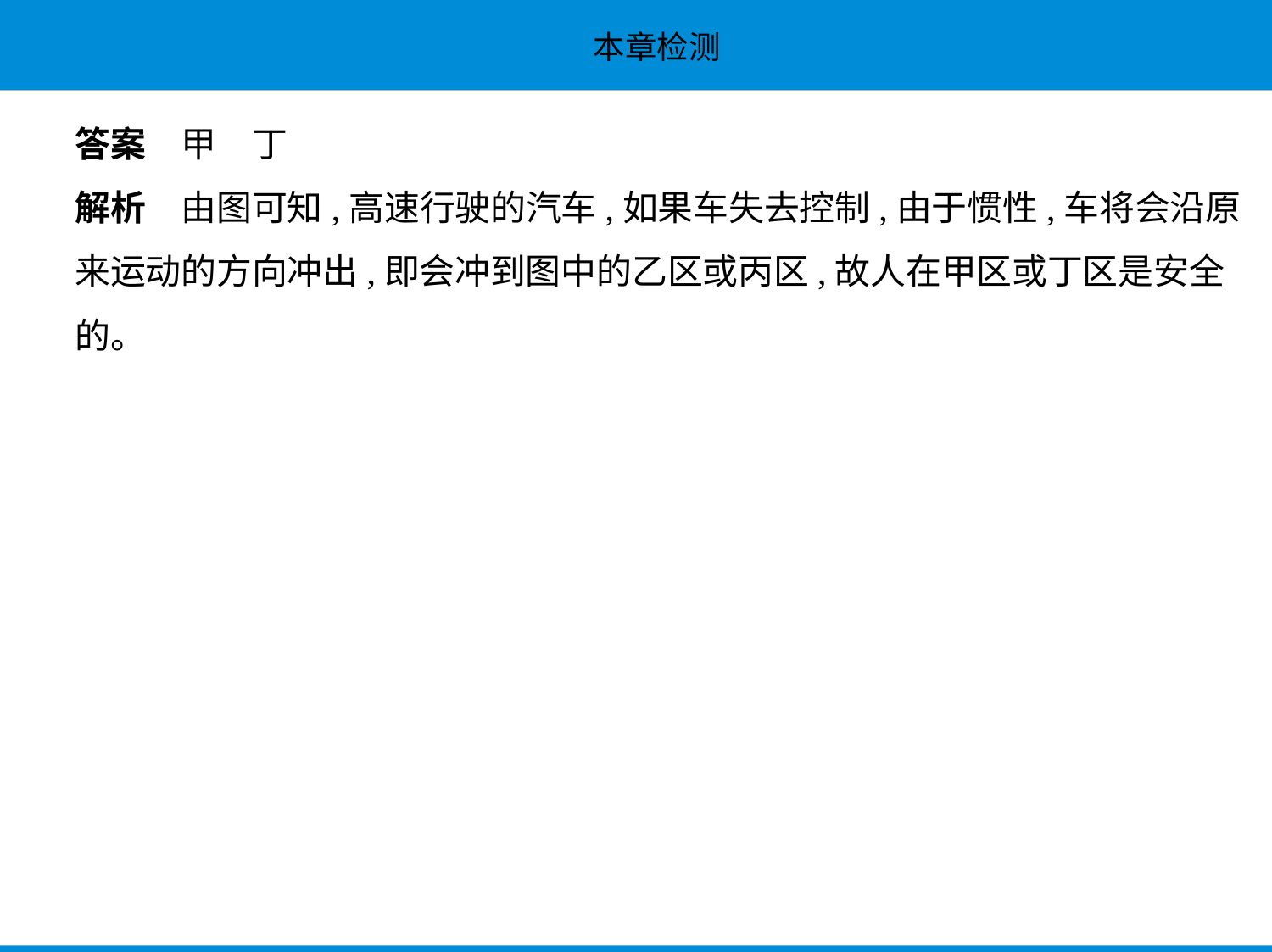

答案　甲　丁
解析　由图可知,高速行驶的汽车,如果车失去控制,由于惯性,车将会沿原
来运动的方向冲出,即会冲到图中的乙区或丙区,故人在甲区或丁区是安全
的。